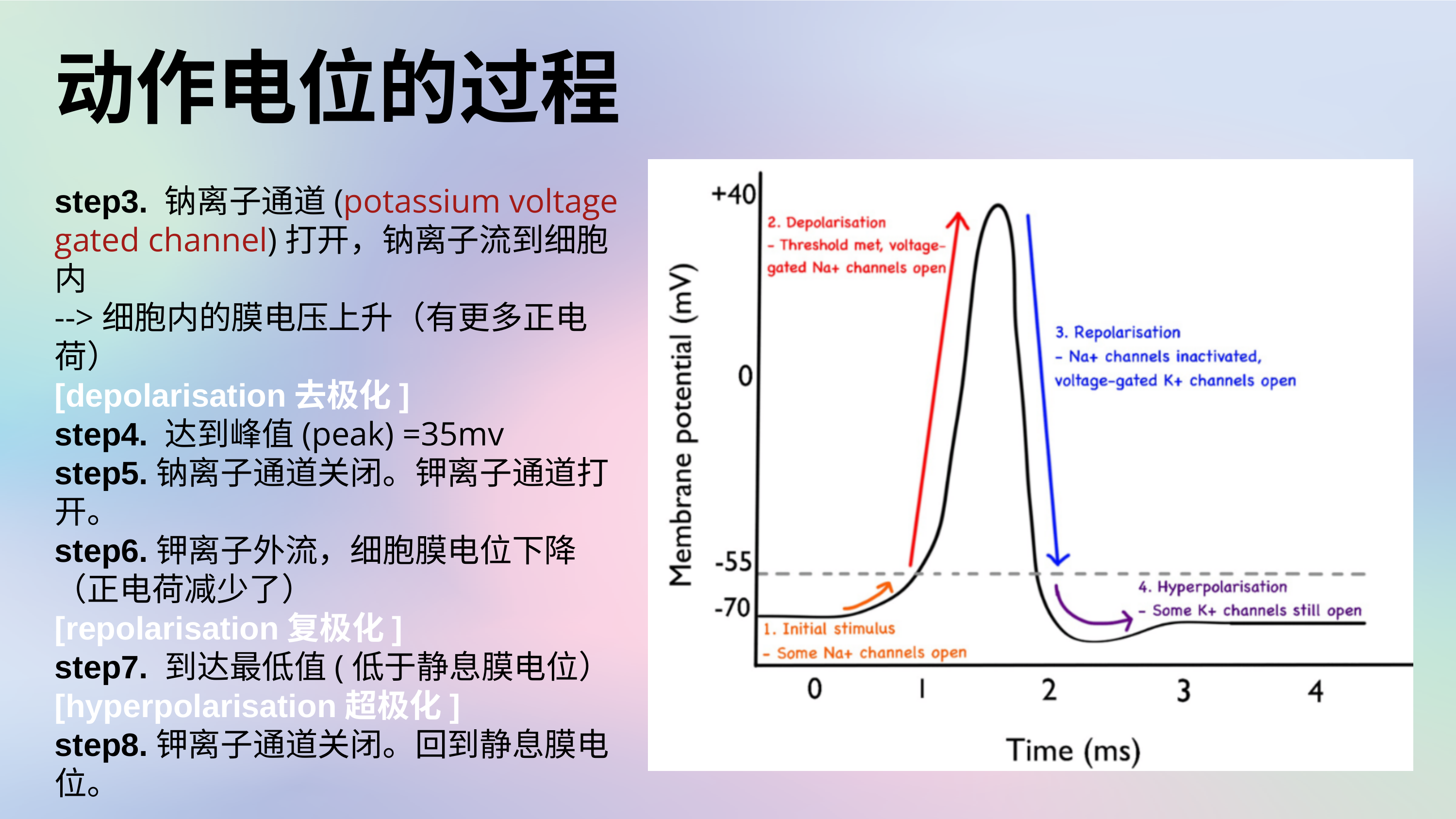

动作电位的过程

step3. 钠离子通道(potassium voltage gated channel)打开，钠离子流到细胞内
-->细胞内的膜电压上升（有更多正电荷）
[depolarisation去极化]
step4. 达到峰值(peak) =35mv
step5.钠离子通道关闭。钾离子通道打开。
step6.钾离子外流，细胞膜电位下降（正电荷减少了）
[repolarisation复极化]
step7. 到达最低值(低于静息膜电位）
[hyperpolarisation超极化]
step8.钾离子通道关闭。回到静息膜电位。